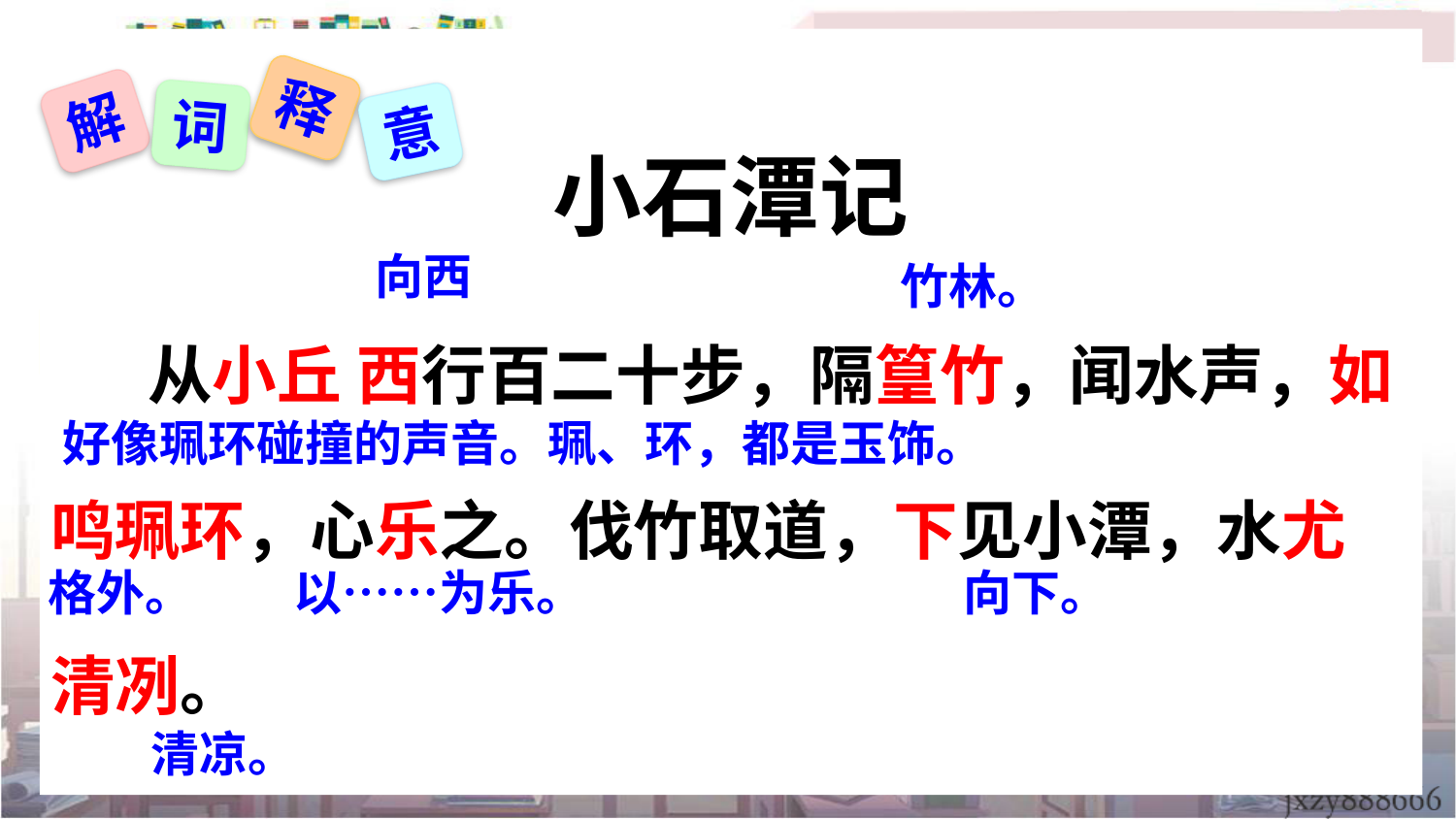

小石潭记
　　从小丘 西行百二十步，隔篁竹，闻水声，如鸣珮环，心乐之。伐竹取道，下见小潭，水尤 清冽。

释
解
词
意
向西
竹林。

好像珮环碰撞的声音。珮、环，都是玉饰。
格外。
以……为乐。
向下。

清凉。